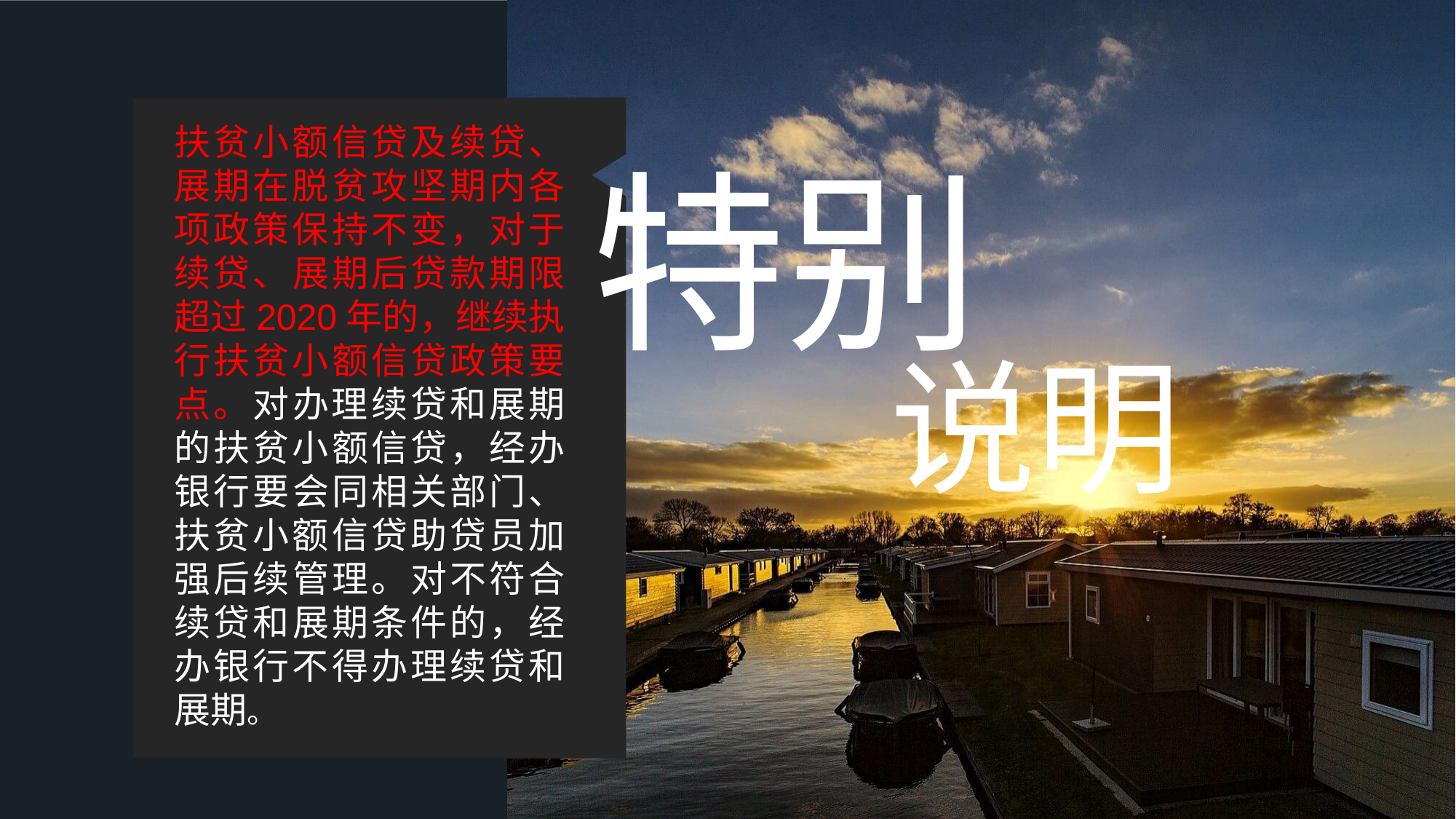

扶贫小额信贷及续贷、展期在脱贫攻坚期内各项政策保持不变，对于续贷、展期后贷款期限超过2020年的，继续执行扶贫小额信贷政策要点。对办理续贷和展期的扶贫小额信贷，经办银行要会同相关部门、扶贫小额信贷助贷员加强后续管理。对不符合续贷和展期条件的，经办银行不得办理续贷和展期。
特别

说明